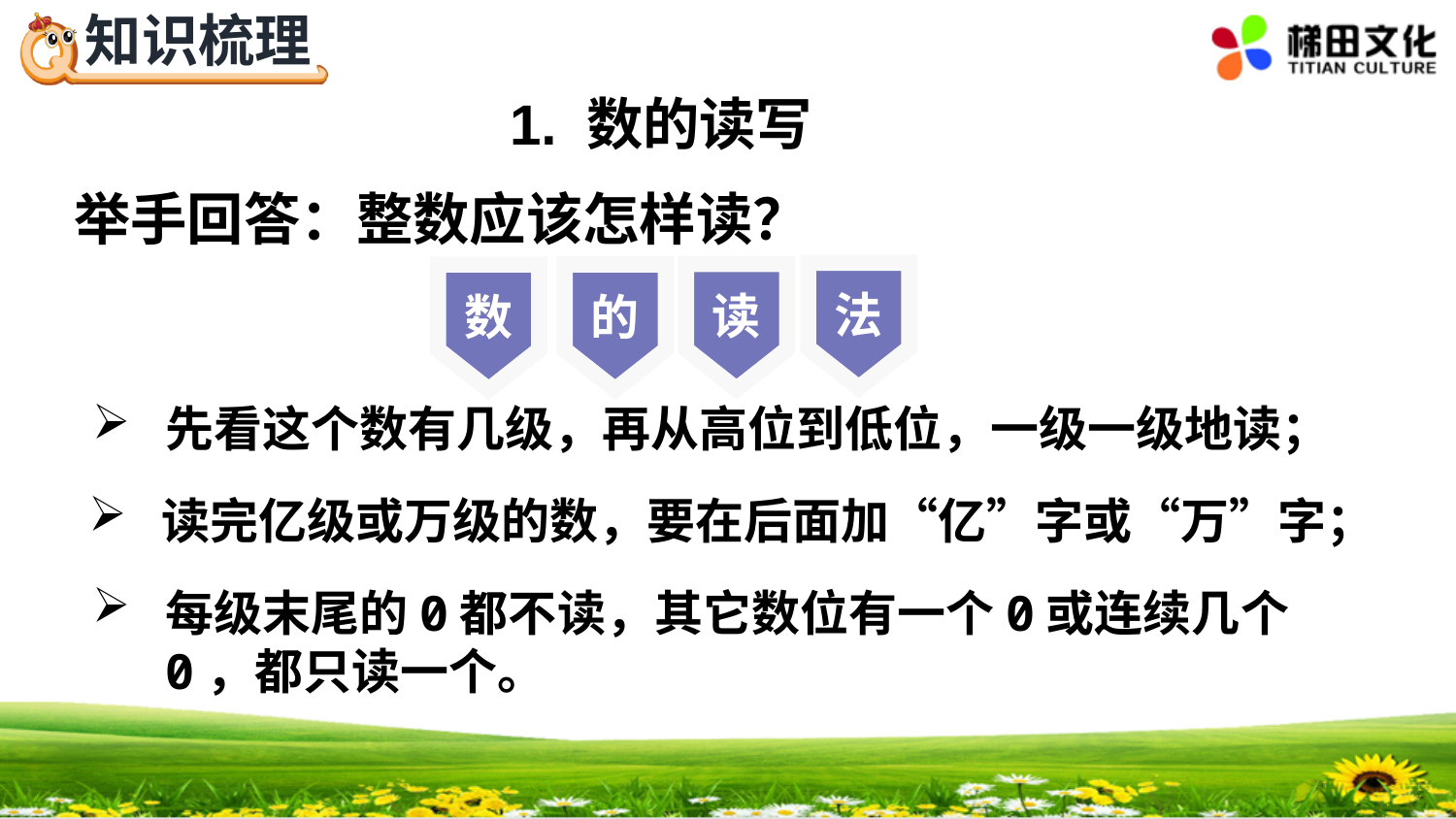

1. 数的读写
举手回答：整数应该怎样读？
法
读
的
数
先看这个数有几级，再从高位到低位，一级一级地读；
读完亿级或万级的数，要在后面加“亿”字或“万”字；
每级末尾的0都不读，其它数位有一个0或连续几个0，都只读一个。